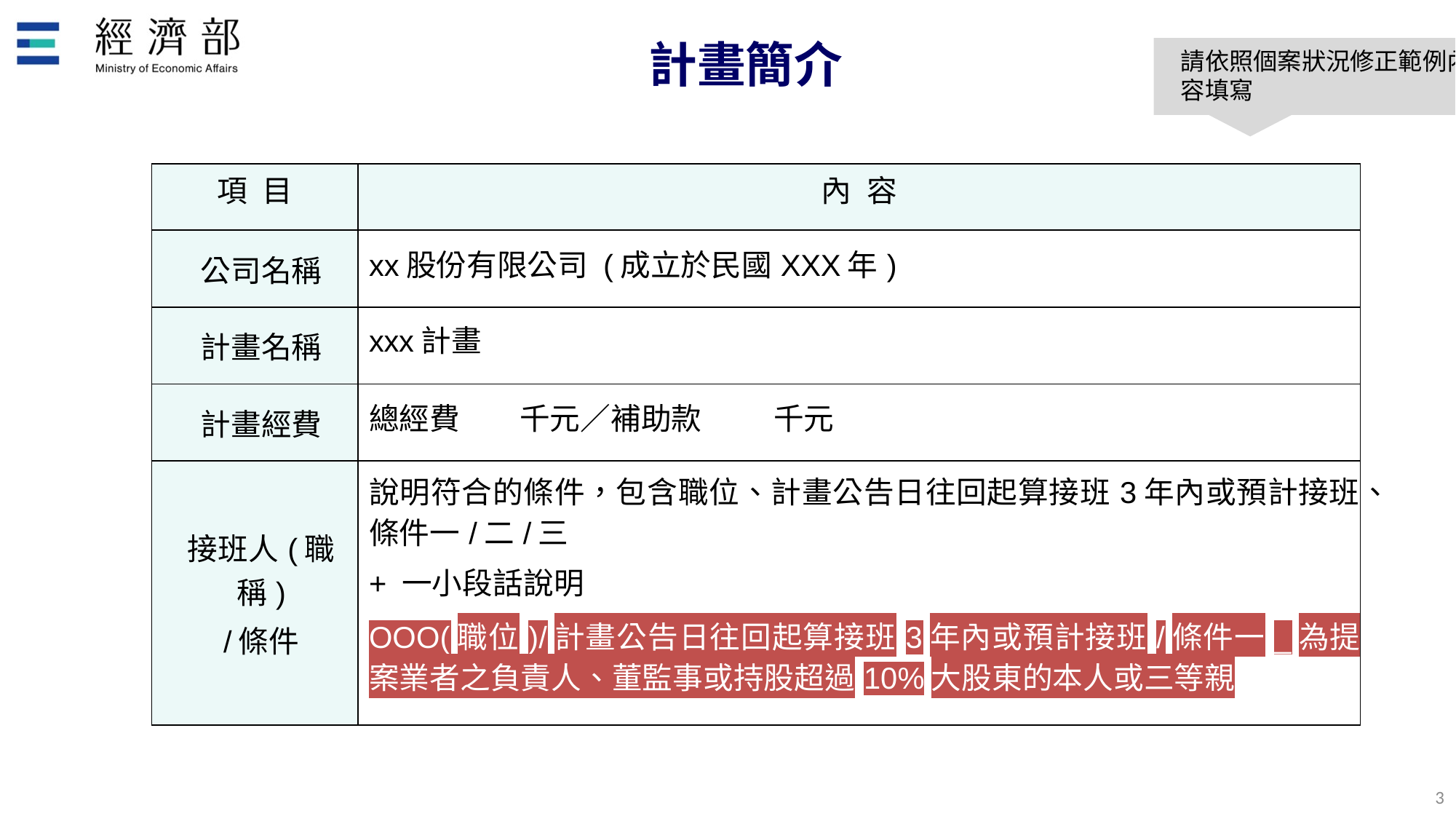

# 計畫簡介

請依照個案狀況修正範例內容填寫
| 項目 | 內容 |
| --- | --- |
| 公司名稱 | xx股份有限公司 (成立於民國XXX年) |
| 計畫名稱 | xxx計畫 |
| 計畫經費 | 總經費 千元／補助款 千元 |
| 接班人(職稱) /條件 | 說明符合的條件，包含職位、計畫公告日往回起算接班3年內或預計接班、條件一/二/三 + 一小段話說明 OOO(職位)/計畫公告日往回起算接班3年內或預計接班/條件一\_為提案業者之負責人、董監事或持股超過10%大股東的本人或三等親 |
3